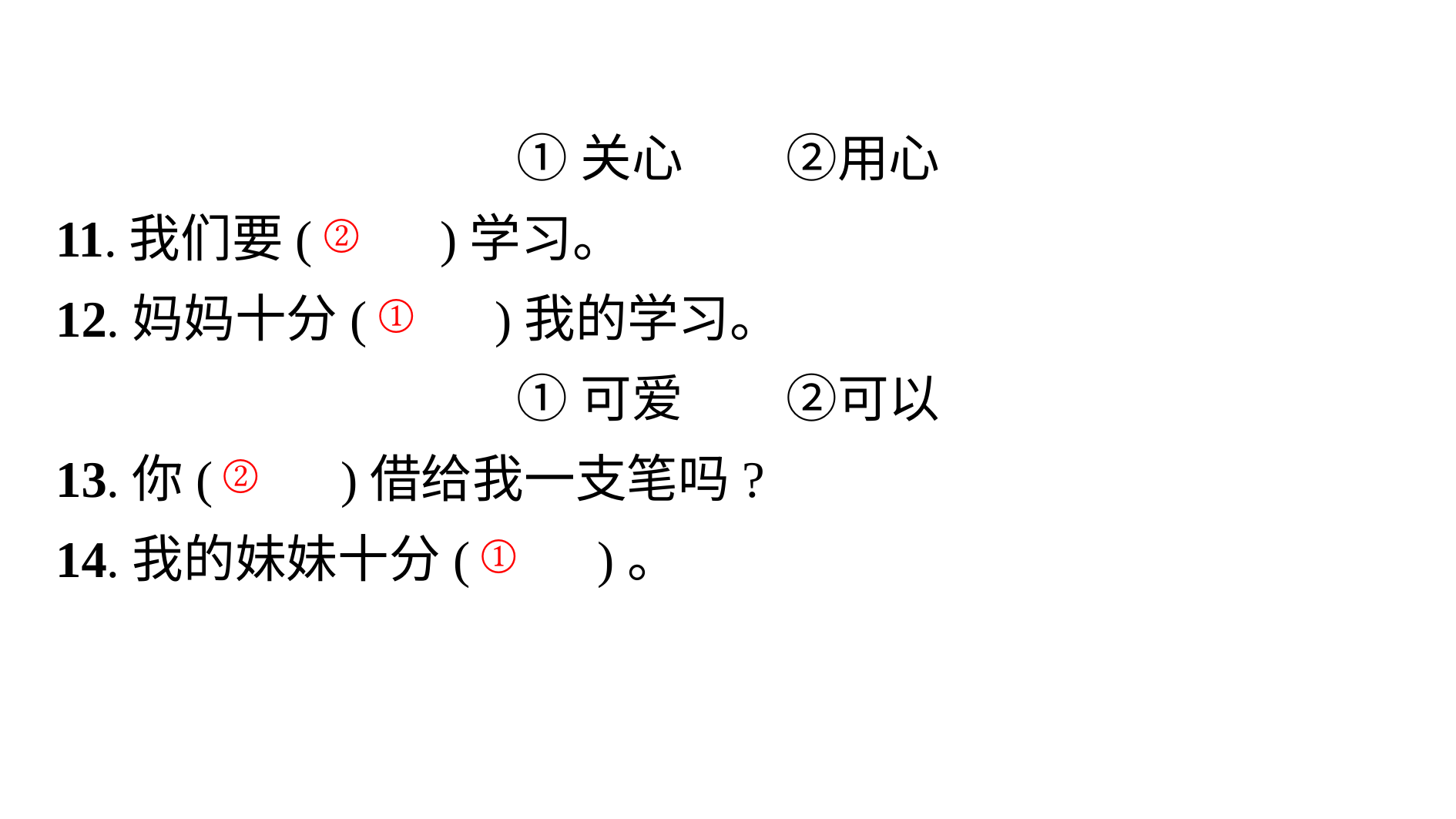

①关心　　②用心
11.我们要(　　)学习。
12.妈妈十分(　　)我的学习。
①可爱　　②可以
13.你(　　)借给我一支笔吗?
14.我的妹妹十分(　　)。
②
①
②
①